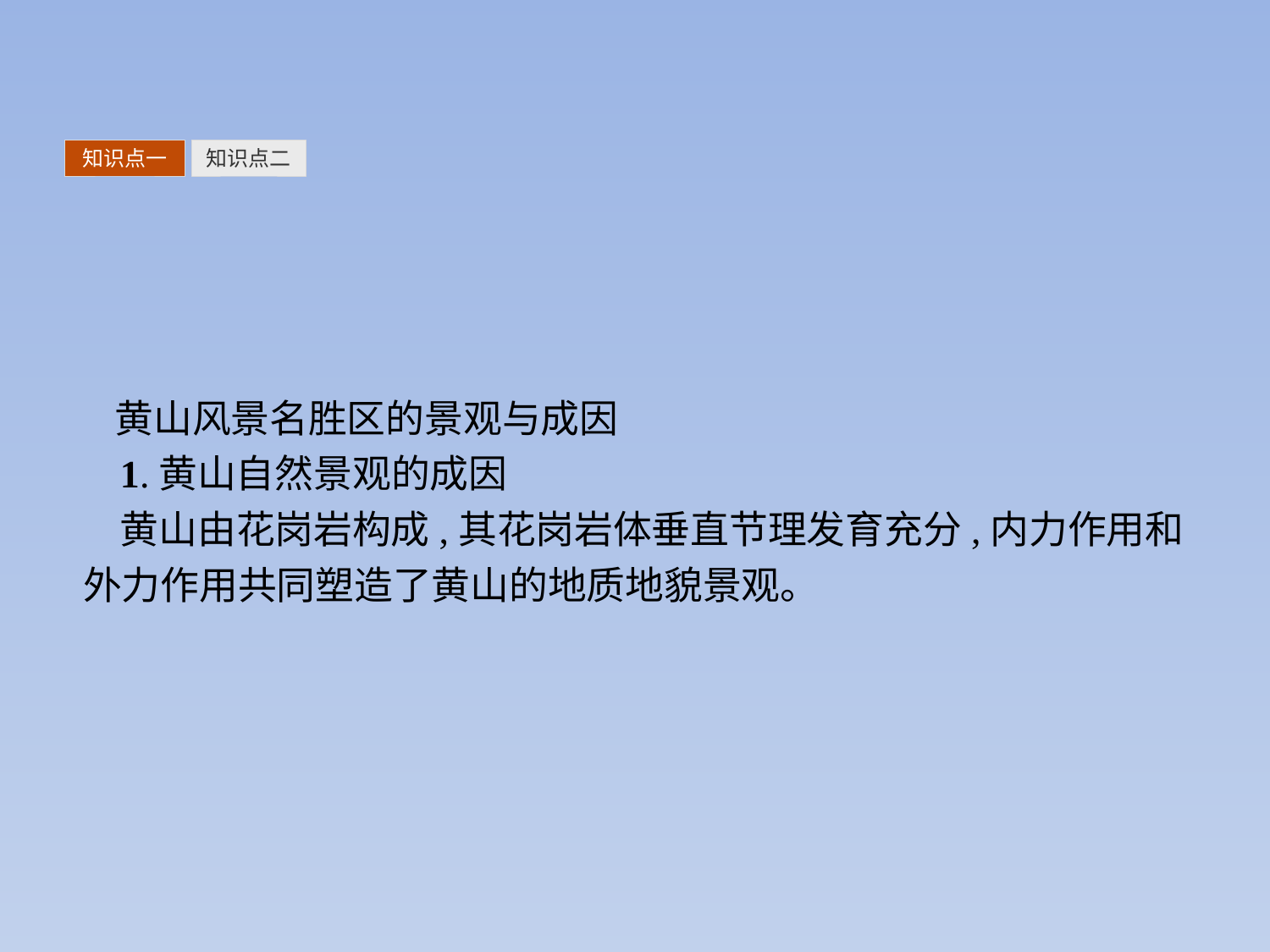

知识点一
知识点二
黄山风景名胜区的景观与成因
1.黄山自然景观的成因
黄山由花岗岩构成,其花岗岩体垂直节理发育充分,内力作用和外力作用共同塑造了黄山的地质地貌景观。